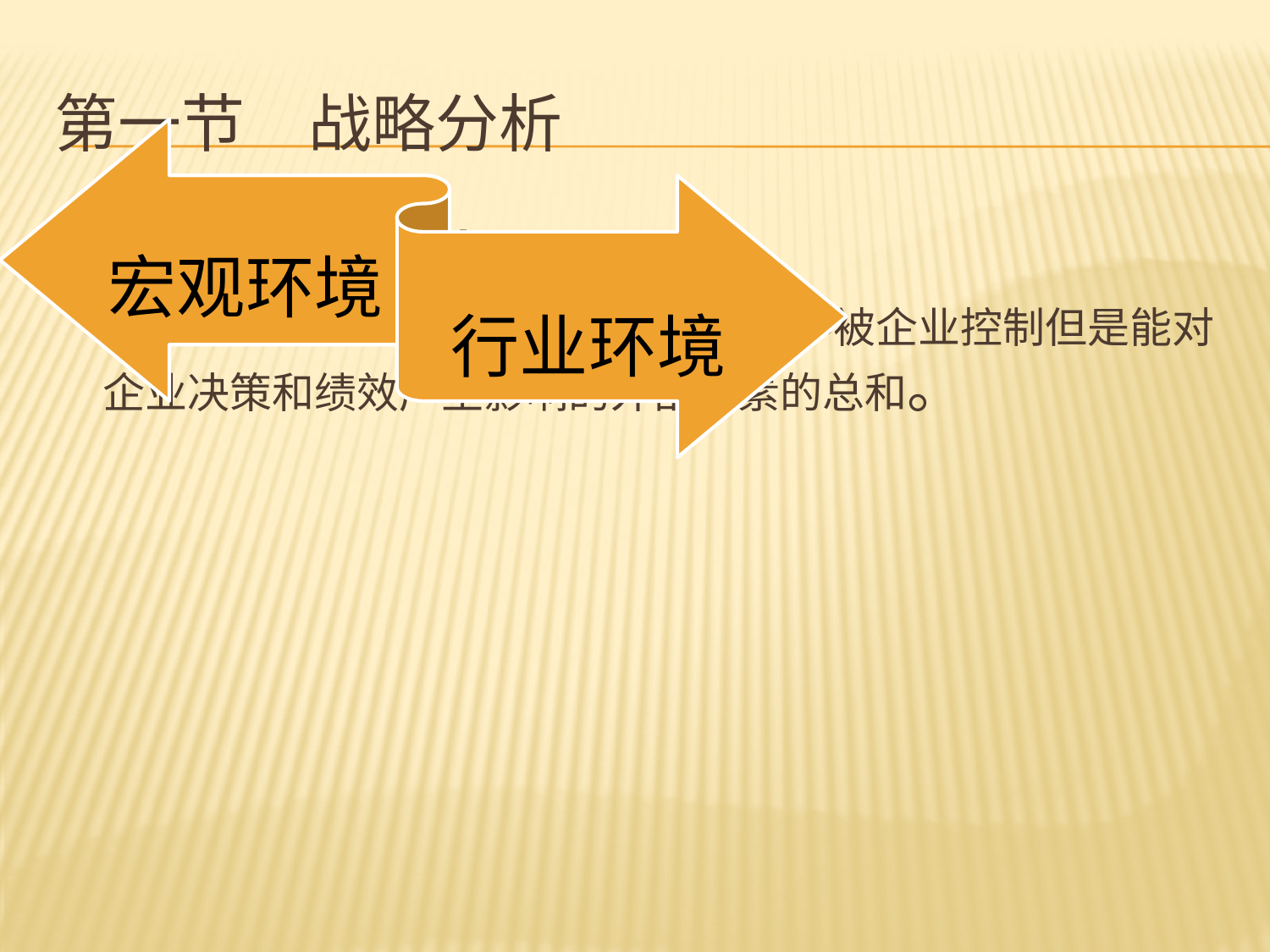

# 第一节　战略分析
一、外部环境分析
              外部环境是指存在于组织之外、不被企业控制但是能对企业决策和绩效产生影响的外部因素的总和。

宏观环境
行业环境